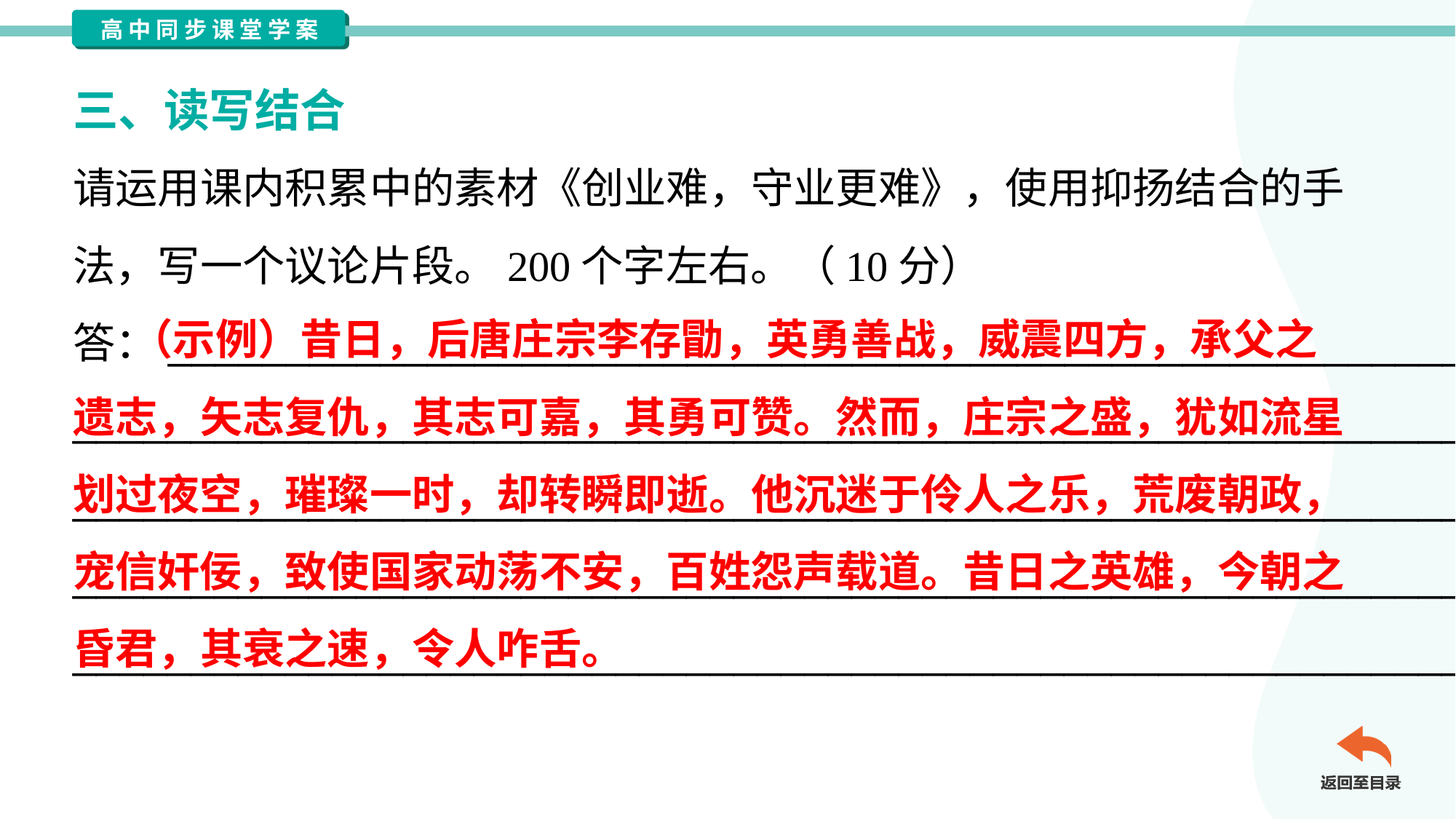

三、读写结合
请运用课内积累中的素材《创业难，守业更难》，使用抑扬结合的手
法，写一个议论片段。200个字左右。（10分）
答：_________________________________________________________
_____________________________________________________________
_____________________________________________________________
_____________________________________________________________
_____________________________________________________________
     （示例）昔日，后唐庄宗李存勖，英勇善战，威震四方，承父之
遗志，矢志复仇，其志可嘉，其勇可赞。然而，庄宗之盛，犹如流星
划过夜空，璀璨一时，却转瞬即逝。他沉迷于伶人之乐，荒废朝政，
宠信奸佞，致使国家动荡不安，百姓怨声载道。昔日之英雄，今朝之
昏君，其衰之速，令人咋舌。